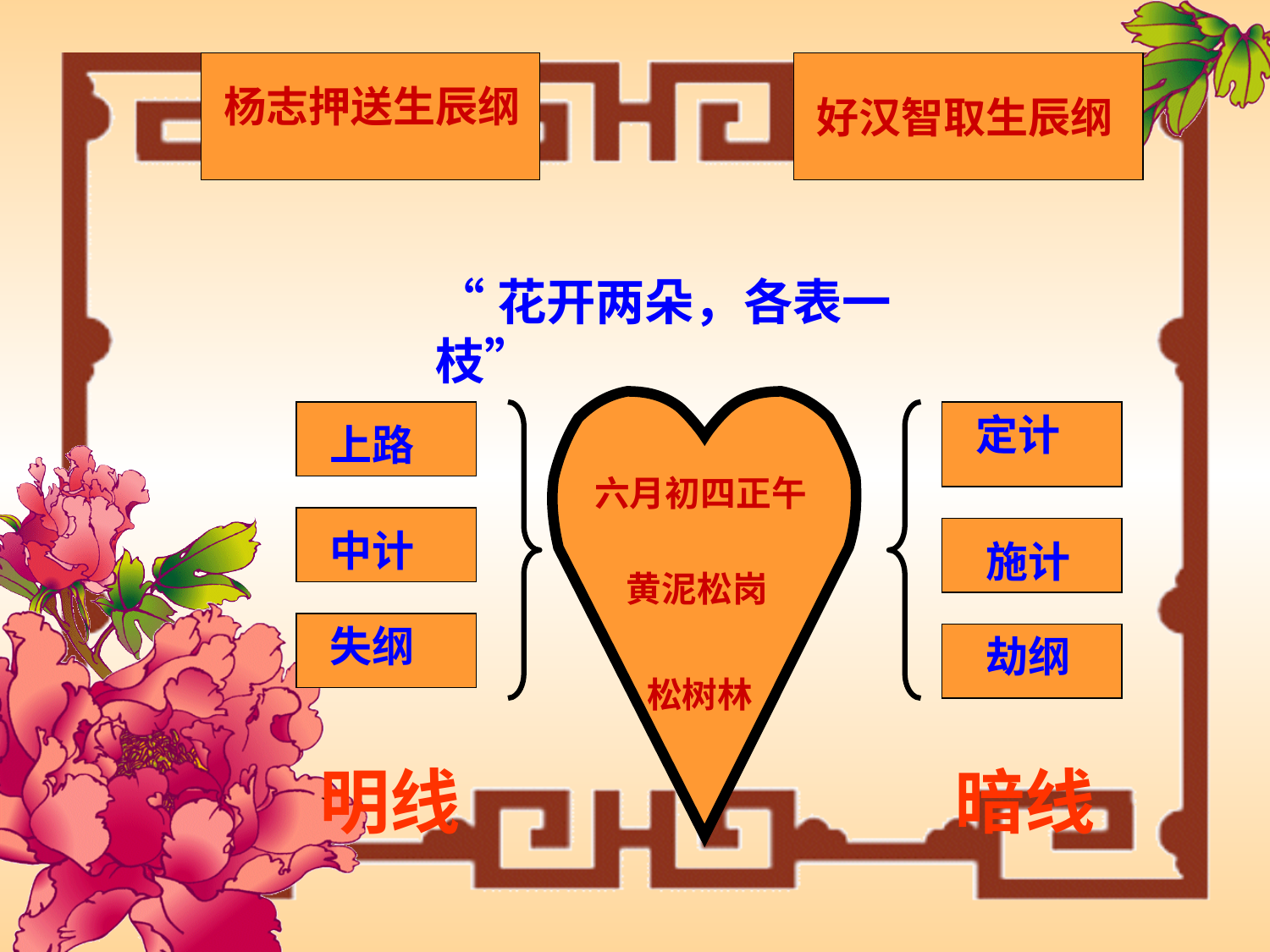

杨志押送生辰纲
好汉智取生辰纲
“花开两朵，各表一枝”

六月初四正午
黄泥松岗
松树林

上路

定计

中计

施计

失纲

劫纲
明线
暗线
18